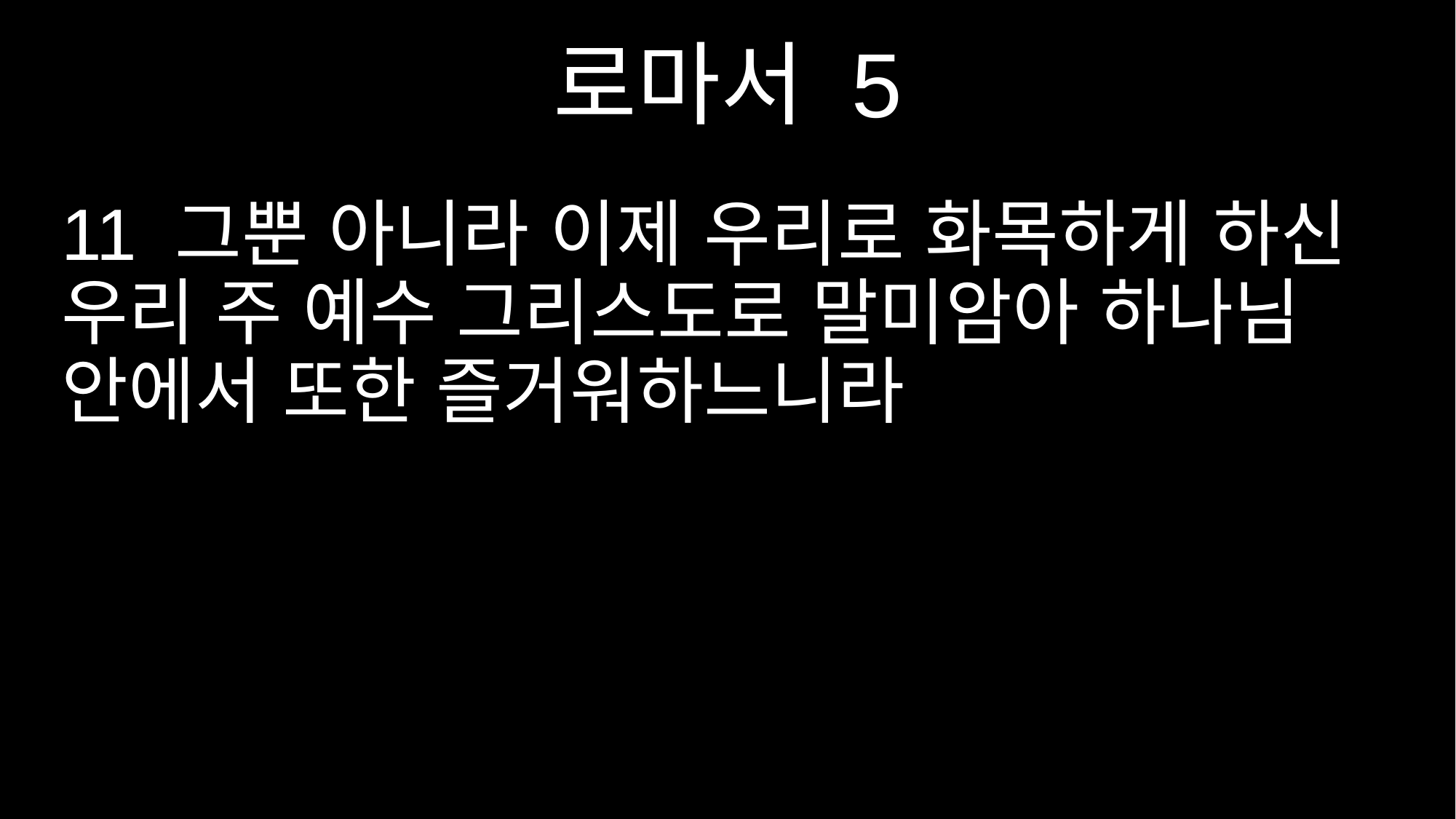

로마서 5
11 그뿐 아니라 이제 우리로 화목하게 하신 우리 주 예수 그리스도로 말미암아 하나님 안에서 또한 즐거워하느니라